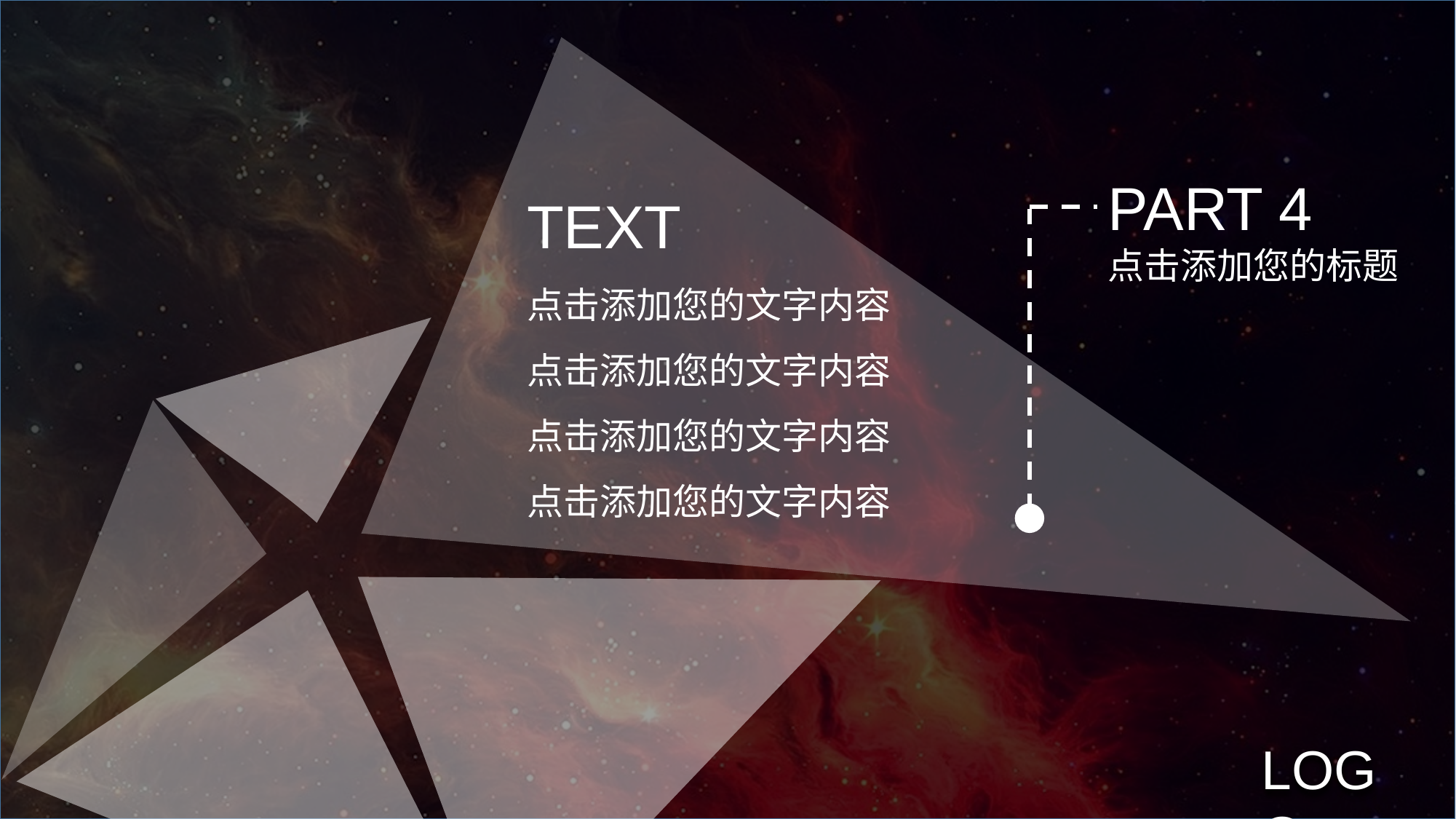

TEXT
点击添加您的文字内容
点击添加您的文字内容
点击添加您的文字内容
点击添加您的文字内容

PART 4
点击添加您的标题

LOGO